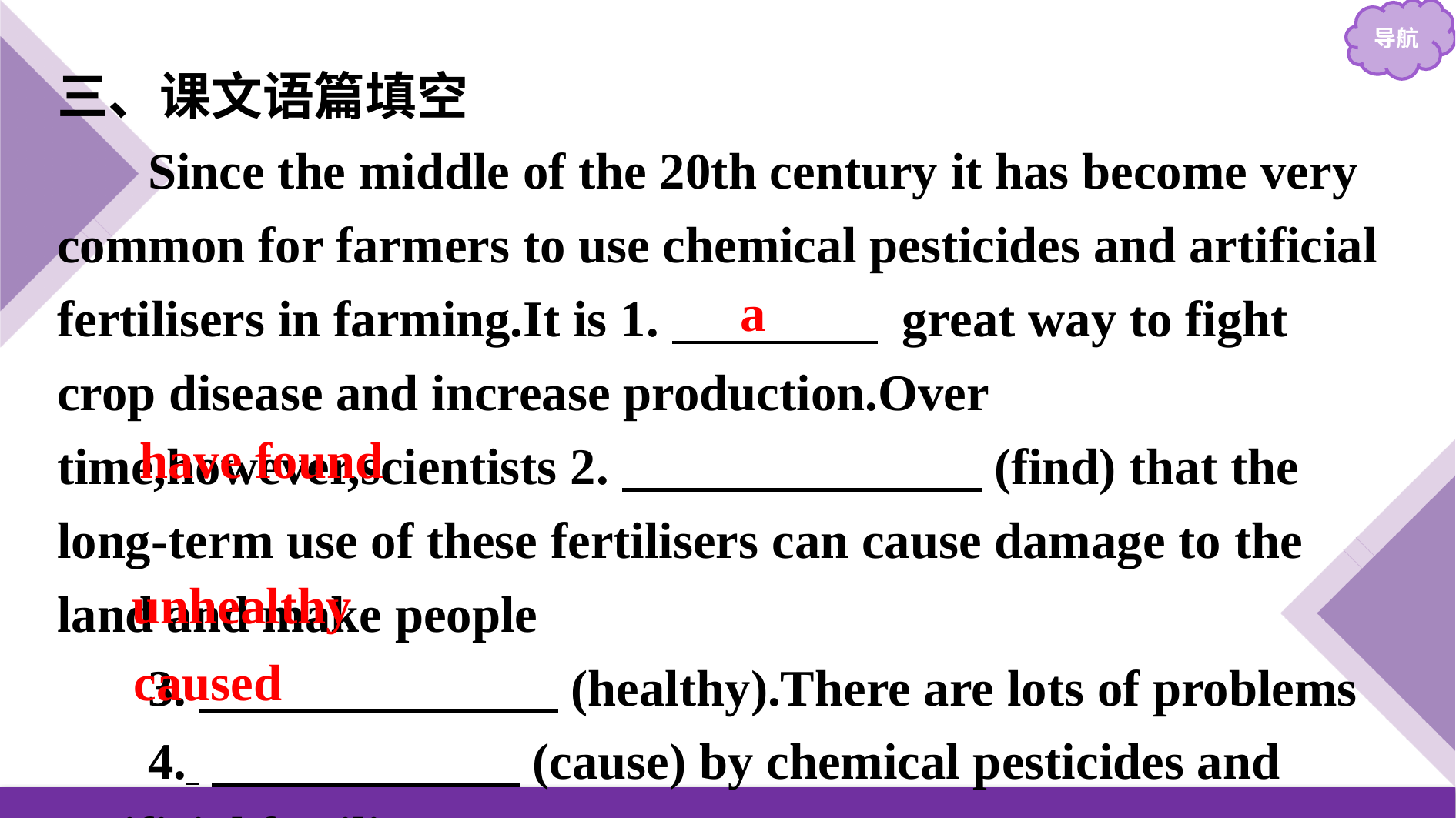

三、课文语篇填空
Since the middle of the 20th century it has become very common for farmers to use chemical pesticides and artificial fertilisers in farming.It is 1.　　　　 great way to fight crop disease and increase production.Over time,however,scientists 2.　　　　　　　(find) that the long-term use of these fertilisers can cause damage to the land and make people
3.　　　　　　　(healthy).There are lots of problems
4. 　　　　　　(cause) by chemical pesticides and artificial fertilisers.
a
have found
unhealthy
caused